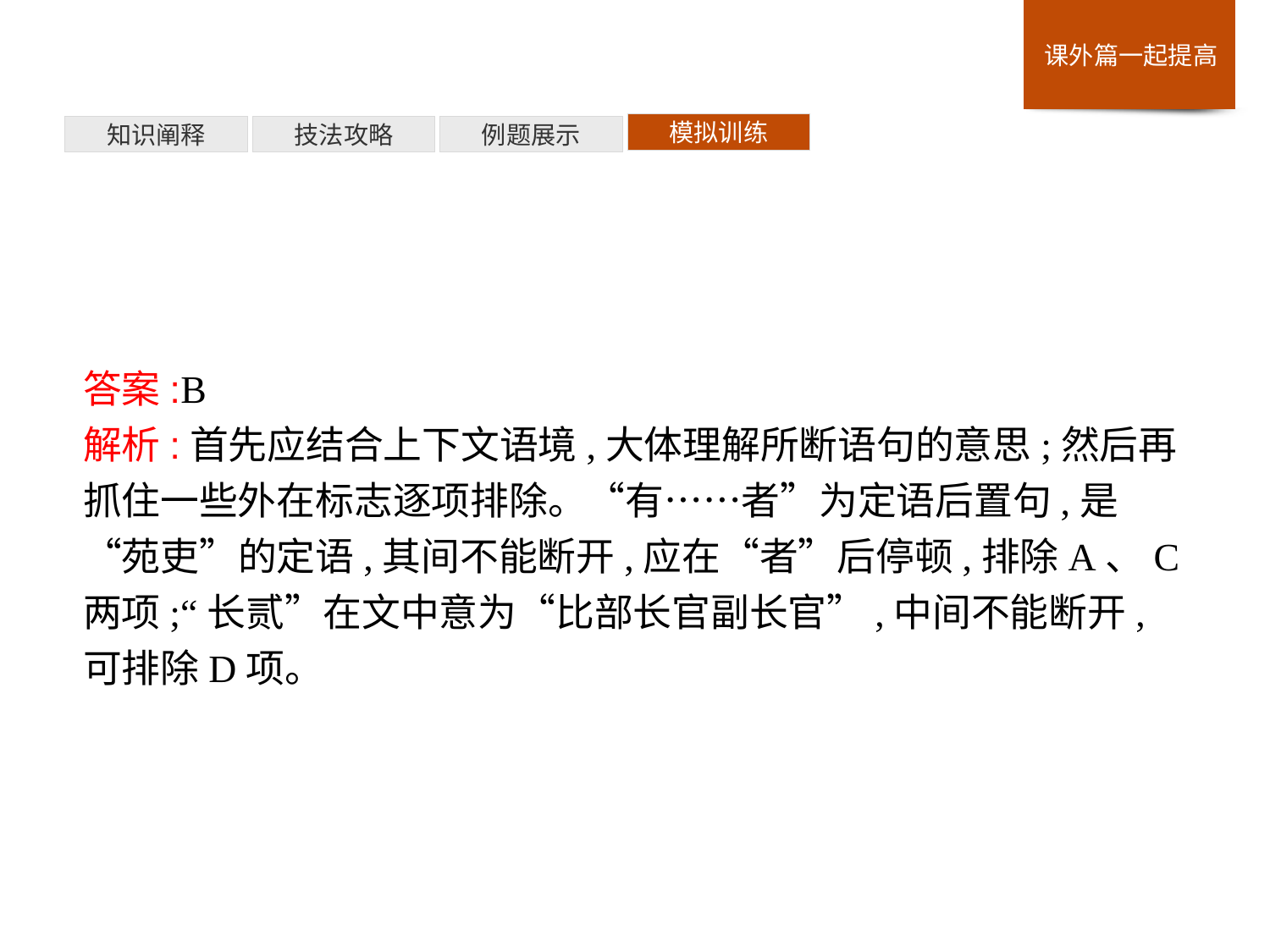

模拟训练
例题展示
技法攻略
知识阐释
答案:B
解析:首先应结合上下文语境,大体理解所断语句的意思;然后再抓住一些外在标志逐项排除。“有……者”为定语后置句,是“苑吏”的定语,其间不能断开,应在“者”后停顿,排除A、C两项;“长贰”在文中意为“比部长官副长官”,中间不能断开,可排除D项。